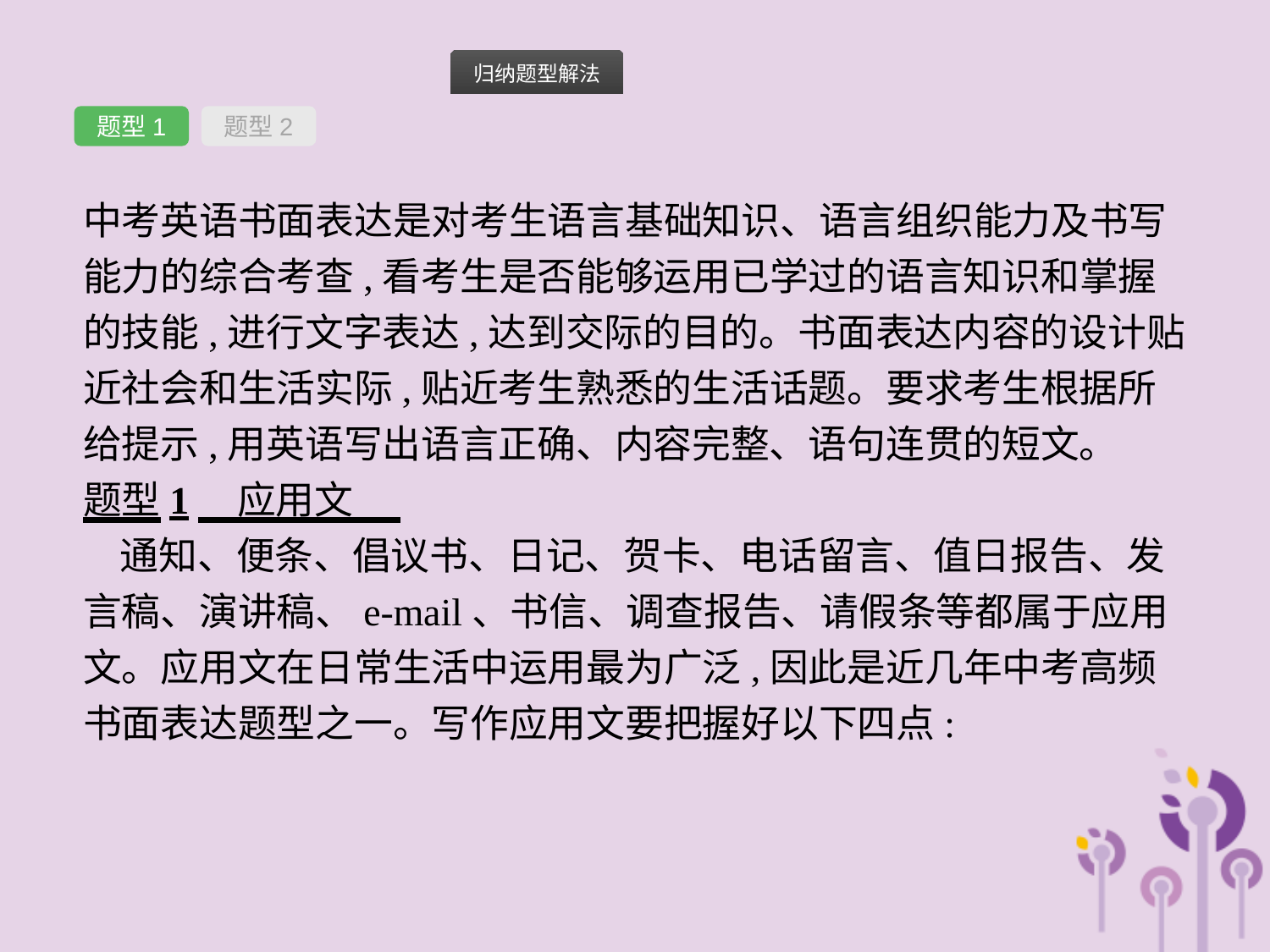

题型1
题型2
中考英语书面表达是对考生语言基础知识、语言组织能力及书写能力的综合考查,看考生是否能够运用已学过的语言知识和掌握的技能,进行文字表达,达到交际的目的。书面表达内容的设计贴近社会和生活实际,贴近考生熟悉的生活话题。要求考生根据所给提示,用英语写出语言正确、内容完整、语句连贯的短文。
题型1　应用文
通知、便条、倡议书、日记、贺卡、电话留言、值日报告、发言稿、演讲稿、e-mail、书信、调查报告、请假条等都属于应用文。应用文在日常生活中运用最为广泛,因此是近几年中考高频书面表达题型之一。写作应用文要把握好以下四点: